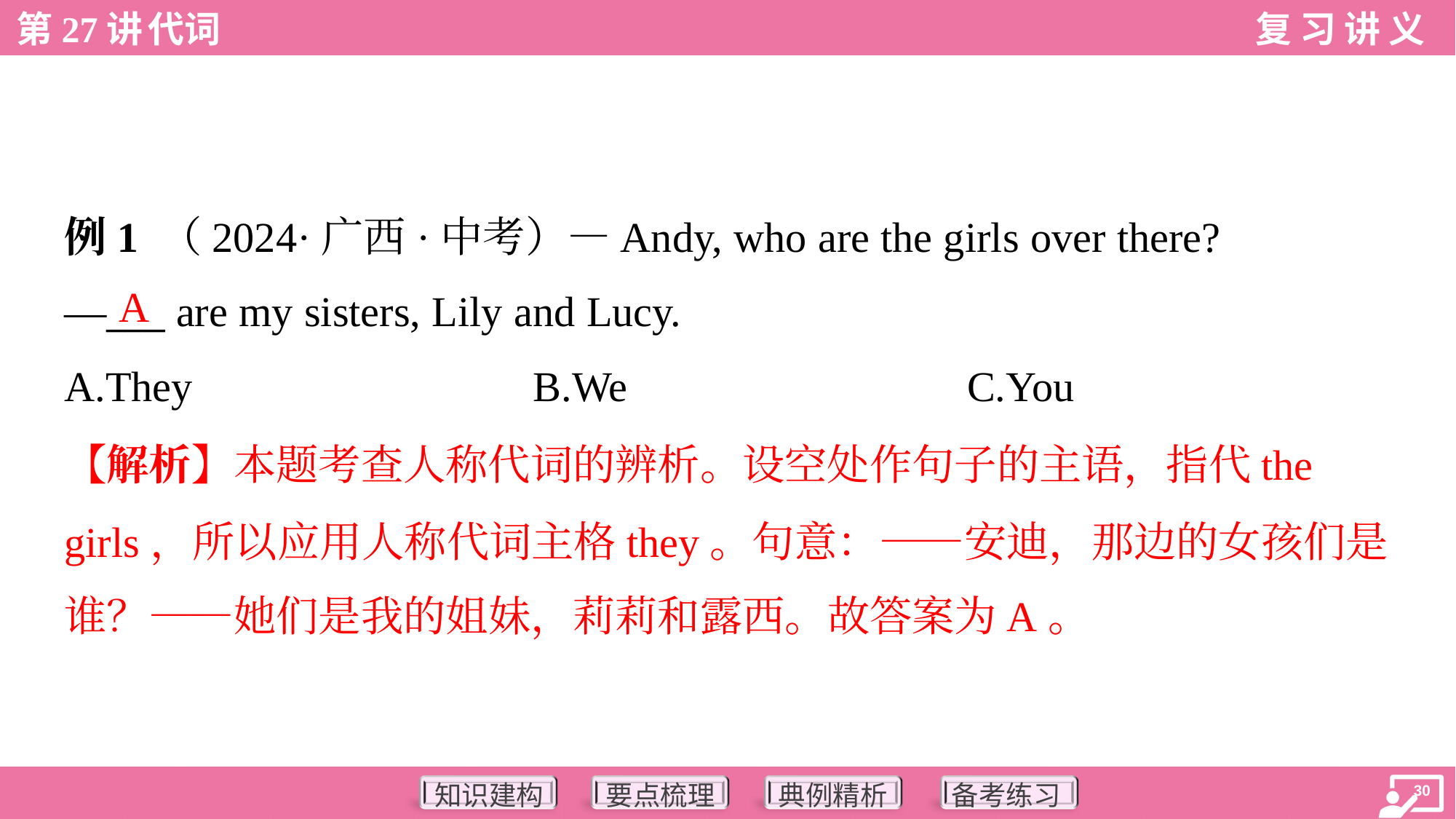

例1 （2024·广西·中考）—Andy, who are the girls over there?
—___ are my sisters, Lily and Lucy.
A
A.They	B.We	C.You
【解析】本题考查人称代词的辨析。设空处作句子的主语，指代the
girls，所以应用人称代词主格they。句意：——安迪，那边的女孩们是
谁？——她们是我的姐妹，莉莉和露西。故答案为A。